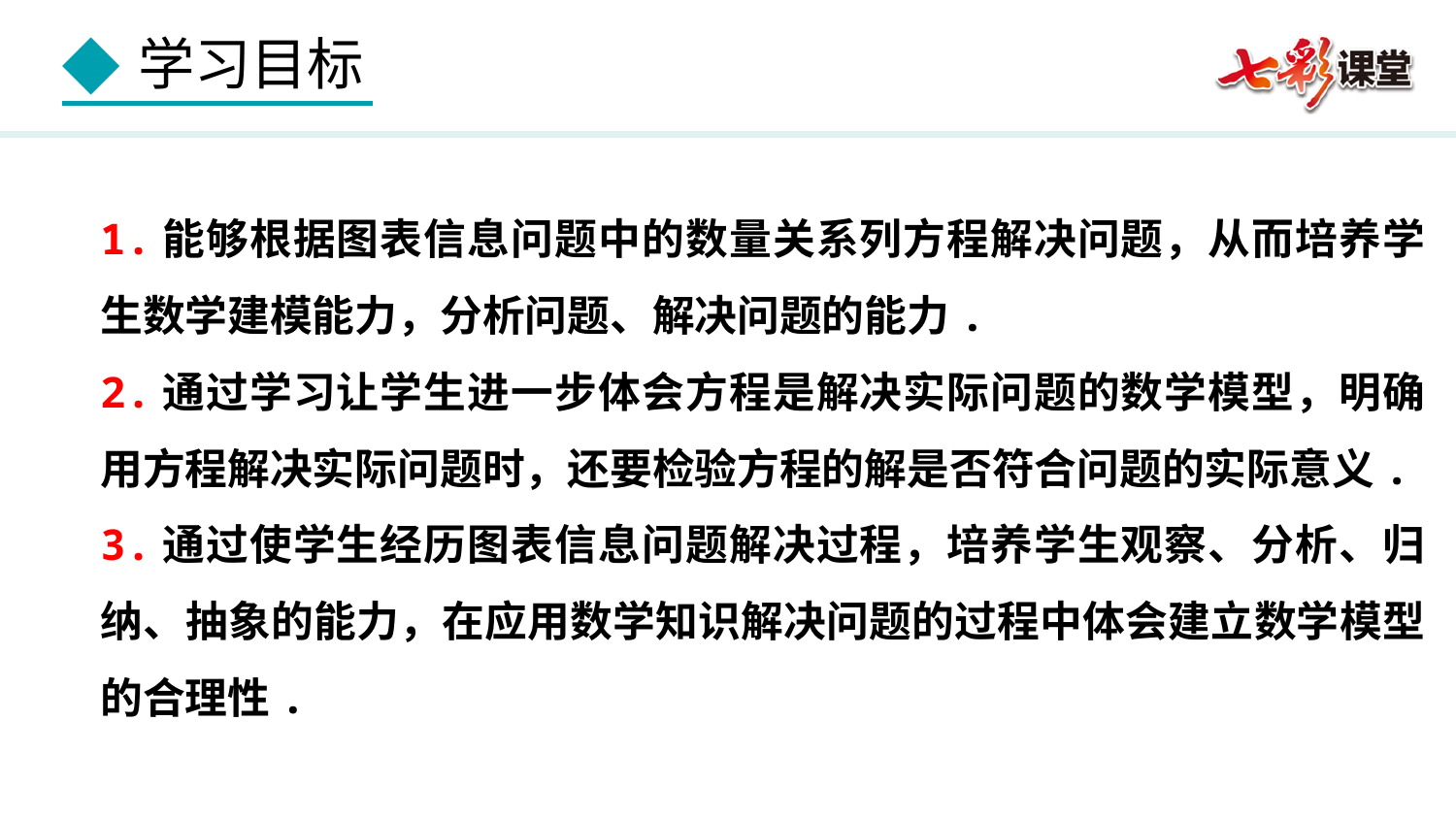

1.能够根据图表信息问题中的数量关系列方程解决问题，从而培养学生数学建模能力，分析问题、解决问题的能力.
2.通过学习让学生进一步体会方程是解决实际问题的数学模型，明确用方程解决实际问题时，还要检验方程的解是否符合问题的实际意义.
3.通过使学生经历图表信息问题解决过程，培养学生观察、分析、归纳、抽象的能力，在应用数学知识解决问题的过程中体会建立数学模型的合理性.